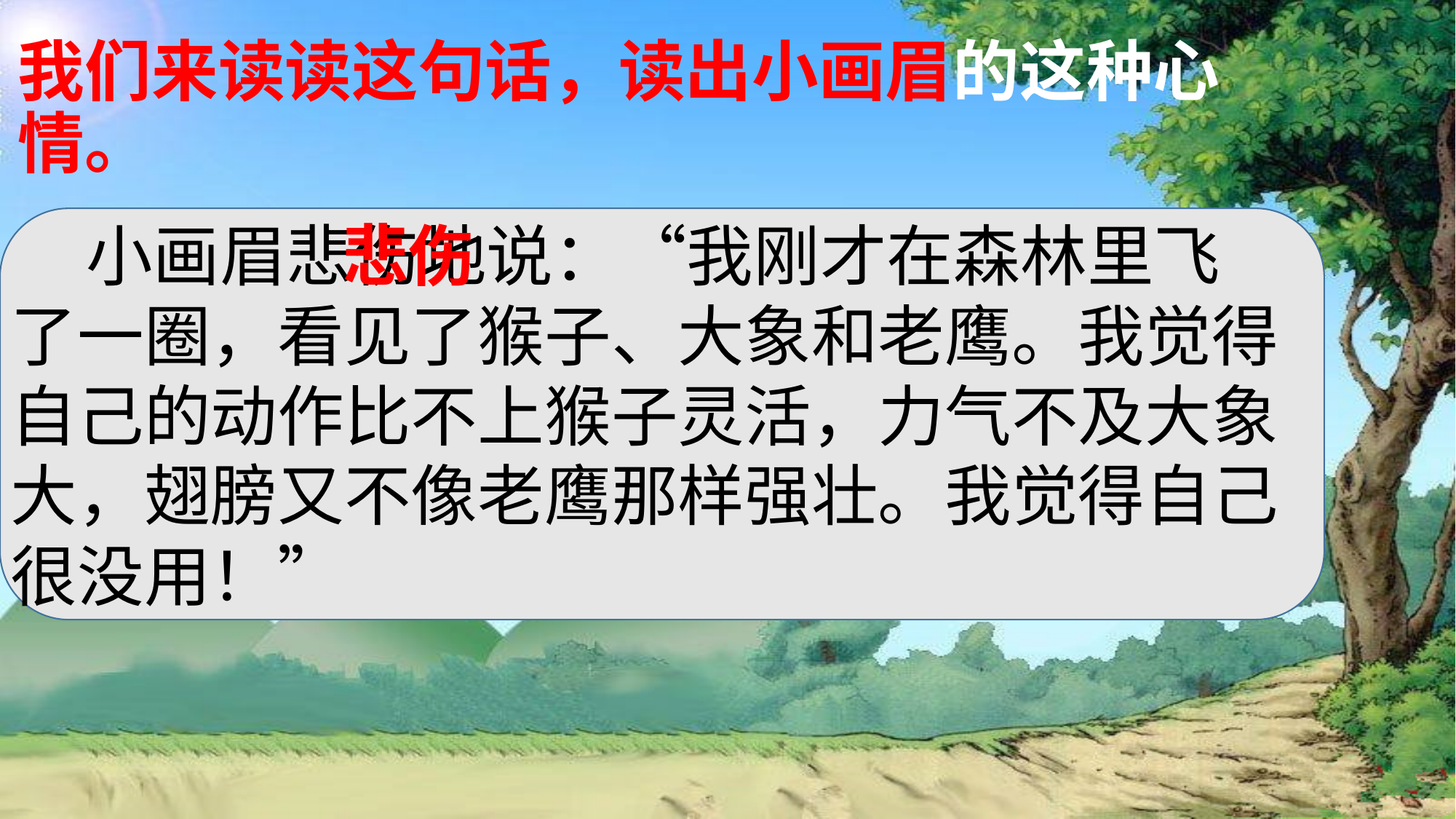

# 我们来读读这句话，读出小画眉的这种心情。

    小画眉悲伤地说：“我刚才在森林里飞了一圈，看见了猴子、大象和老鹰。我觉得自己的动作比不上猴子灵活，力气不及大象大，翅膀又不像老鹰那样强壮。我觉得自己很没用！”
悲伤